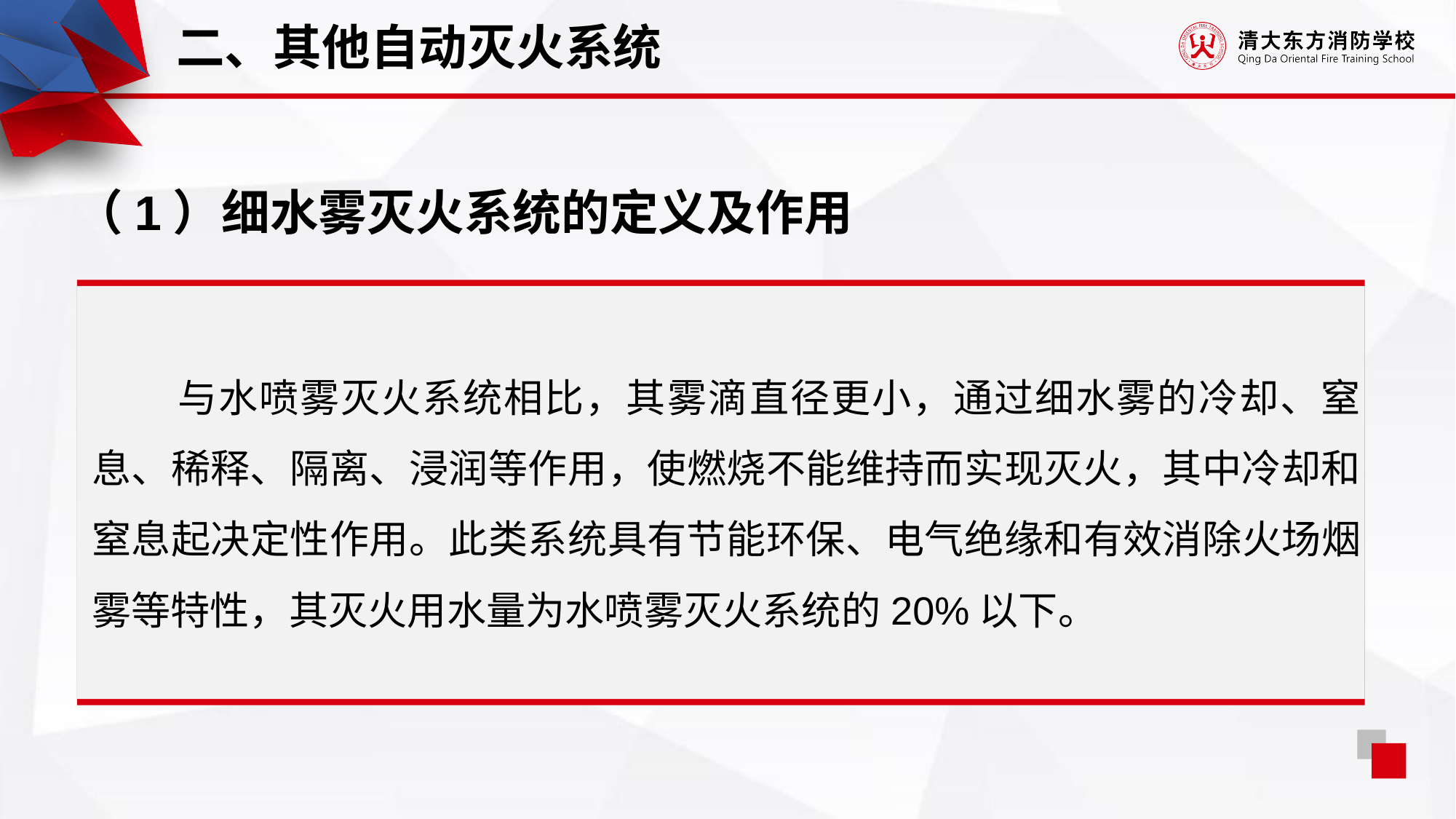

二、其他自动灭火系统

（1）细水雾灭火系统的定义及作用

与水喷雾灭火系统相比，其雾滴直径更小，通过细水雾的冷却、窒息、稀释、隔离、浸润等作用，使燃烧不能维持而实现灭火，其中冷却和窒息起决定性作用。此类系统具有节能环保、电气绝缘和有效消除火场烟雾等特性，其灭火用水量为水喷雾灭火系统的20%以下。